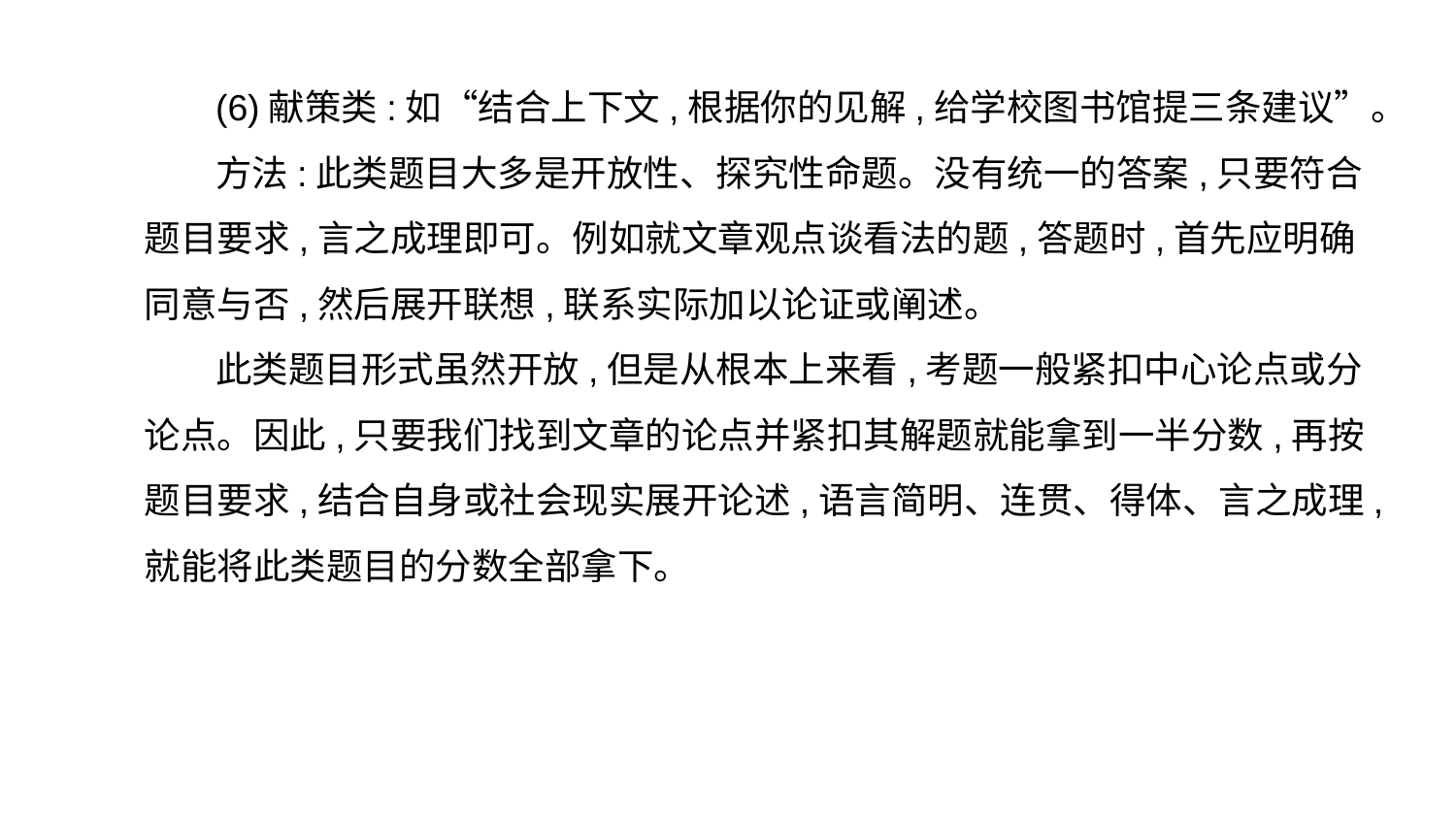

(6)献策类:如“结合上下文,根据你的见解,给学校图书馆提三条建议”。
方法:此类题目大多是开放性、探究性命题。没有统一的答案,只要符合题目要求,言之成理即可。例如就文章观点谈看法的题,答题时,首先应明确同意与否,然后展开联想,联系实际加以论证或阐述。
此类题目形式虽然开放,但是从根本上来看,考题一般紧扣中心论点或分论点。因此,只要我们找到文章的论点并紧扣其解题就能拿到一半分数,再按题目要求,结合自身或社会现实展开论述,语言简明、连贯、得体、言之成理,就能将此类题目的分数全部拿下。